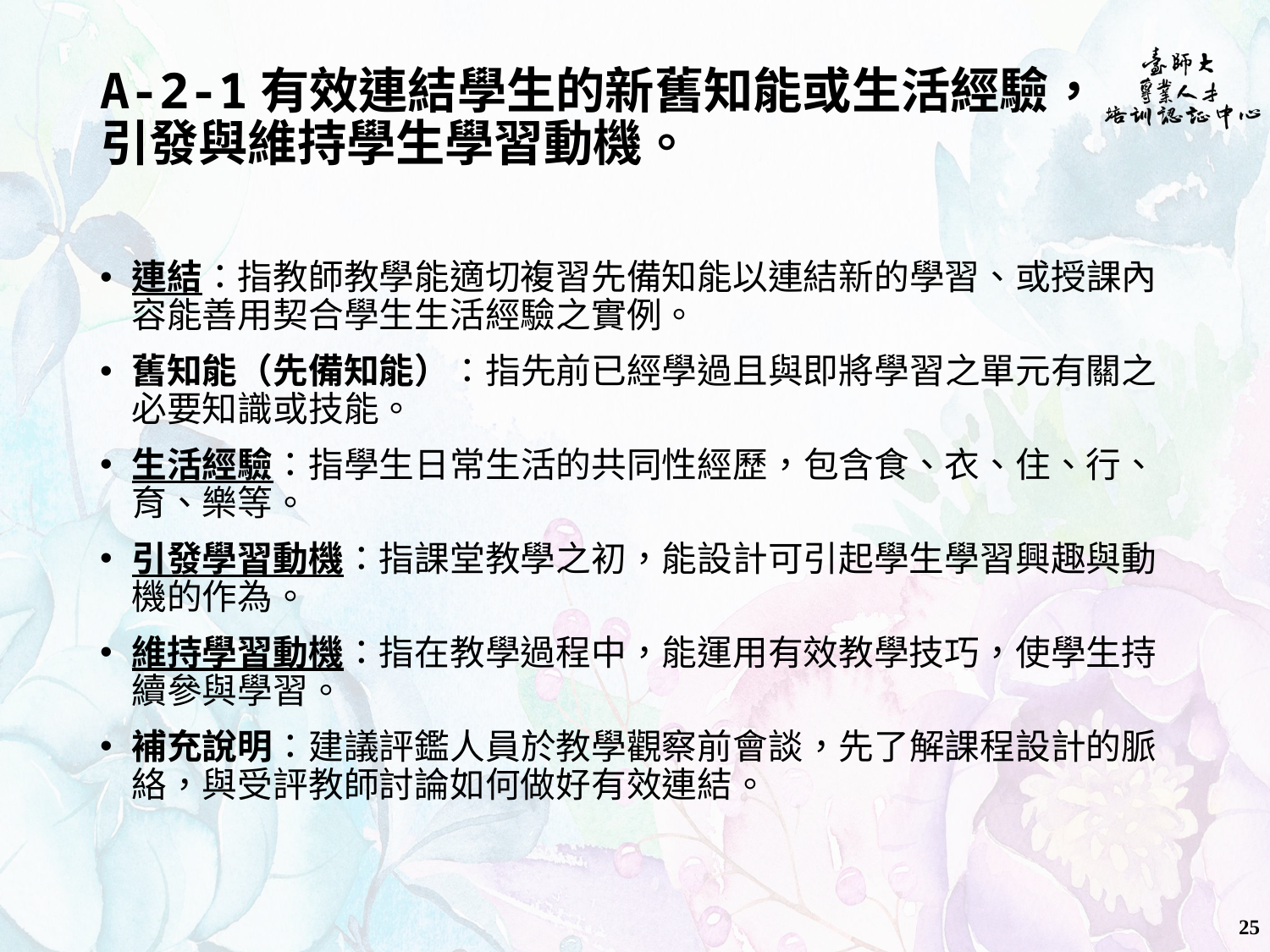

# A-2-1有效連結學生的新舊知能或生活經驗， 引發與維持學生學習動機。
連結：指教師教學能適切複習先備知能以連結新的學習、或授課內容能善用契合學生生活經驗之實例。
舊知能（先備知能）：指先前已經學過且與即將學習之單元有關之必要知識或技能。
生活經驗：指學生日常生活的共同性經歷，包含食、衣、住、行、育、樂等。
引發學習動機：指課堂教學之初，能設計可引起學生學習興趣與動機的作為。
維持學習動機：指在教學過程中，能運用有效教學技巧，使學生持續參與學習。
補充說明：建議評鑑人員於教學觀察前會談，先了解課程設計的脈絡，與受評教師討論如何做好有效連結。

25